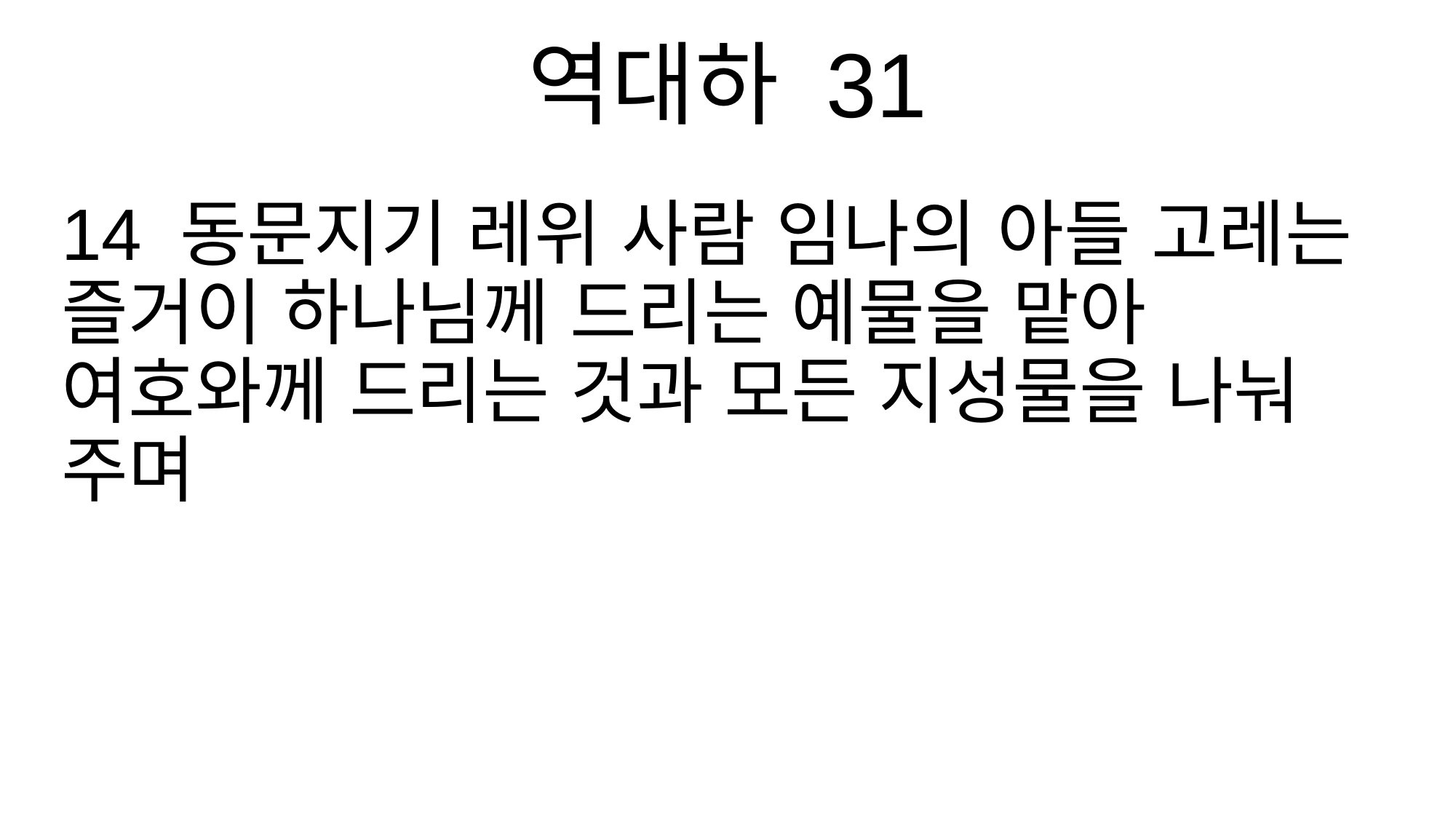

역대하 31
14 동문지기 레위 사람 임나의 아들 고레는 즐거이 하나님께 드리는 예물을 맡아 여호와께 드리는 것과 모든 지성물을 나눠 주며